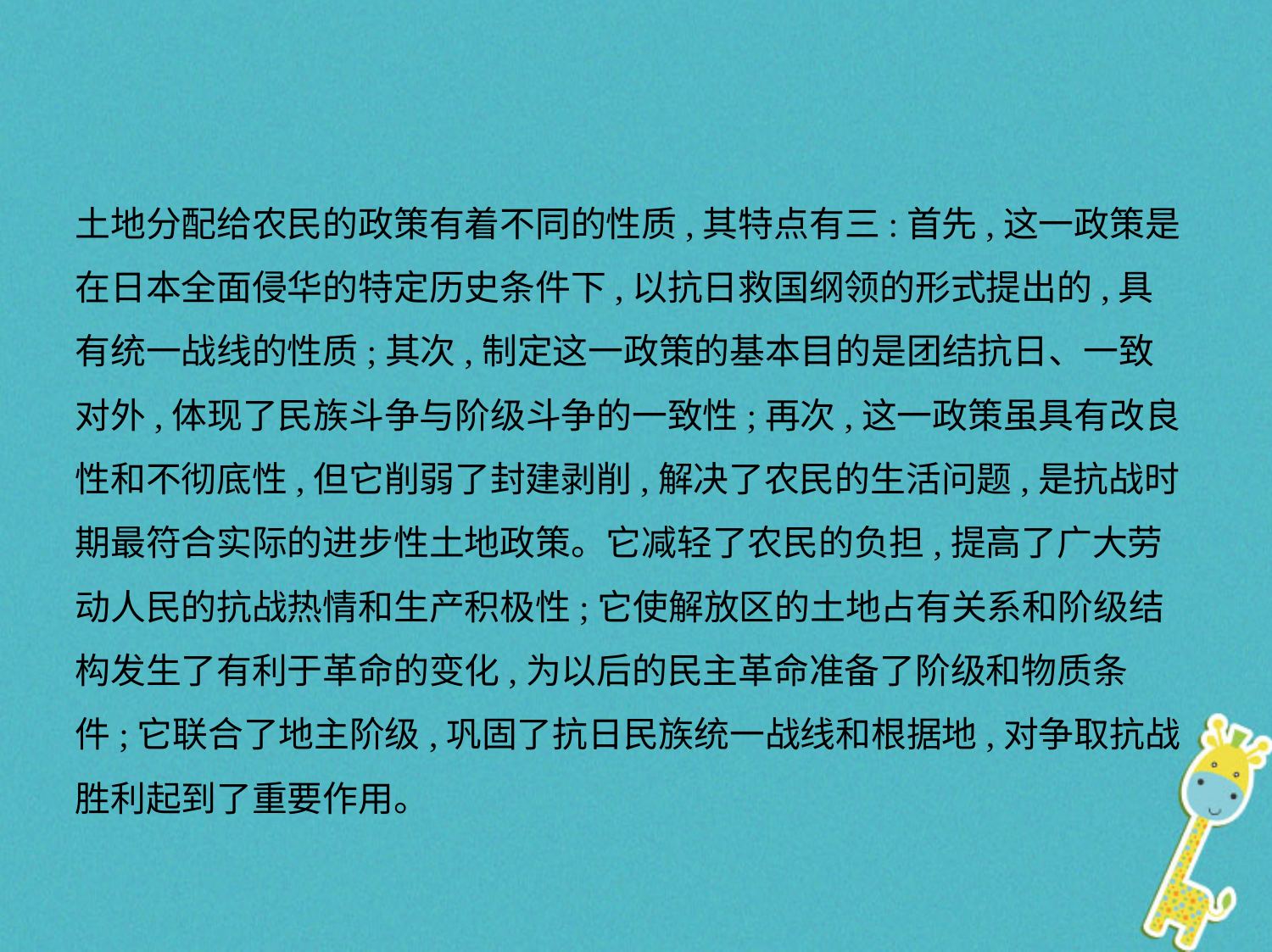

土地分配给农民的政策有着不同的性质,其特点有三:首先,这一政策是
在日本全面侵华的特定历史条件下,以抗日救国纲领的形式提出的,具
有统一战线的性质;其次,制定这一政策的基本目的是团结抗日、一致
对外,体现了民族斗争与阶级斗争的一致性;再次,这一政策虽具有改良
性和不彻底性,但它削弱了封建剥削,解决了农民的生活问题,是抗战时
期最符合实际的进步性土地政策。它减轻了农民的负担,提高了广大劳
动人民的抗战热情和生产积极性;它使解放区的土地占有关系和阶级结
构发生了有利于革命的变化,为以后的民主革命准备了阶级和物质条
件;它联合了地主阶级,巩固了抗日民族统一战线和根据地,对争取抗战
胜利起到了重要作用。